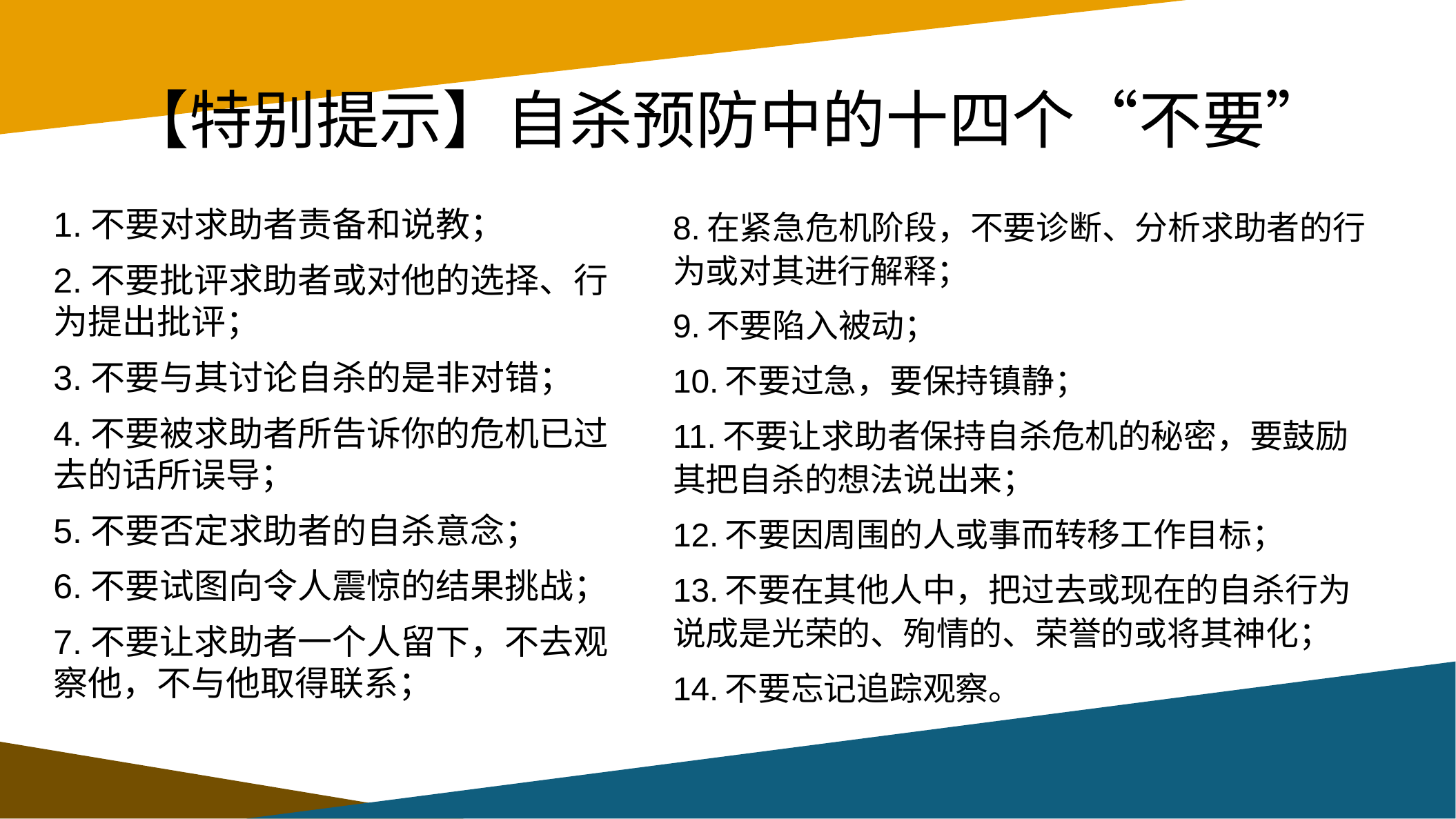

# 【特别提示】自杀预防中的十四个“不要”
1.不要对求助者责备和说教；
2.不要批评求助者或对他的选择、行为提出批评；
3.不要与其讨论自杀的是非对错；
4.不要被求助者所告诉你的危机已过去的话所误导；
5.不要否定求助者的自杀意念；
6.不要试图向令人震惊的结果挑战；
7.不要让求助者一个人留下，不去观察他，不与他取得联系；

8.在紧急危机阶段，不要诊断、分析求助者的行为或对其进行解释；
9.不要陷入被动；
10.不要过急，要保持镇静；
11.不要让求助者保持自杀危机的秘密，要鼓励其把自杀的想法说出来；
12.不要因周围的人或事而转移工作目标；
13.不要在其他人中，把过去或现在的自杀行为说成是光荣的、殉情的、荣誉的或将其神化；
14.不要忘记追踪观察。